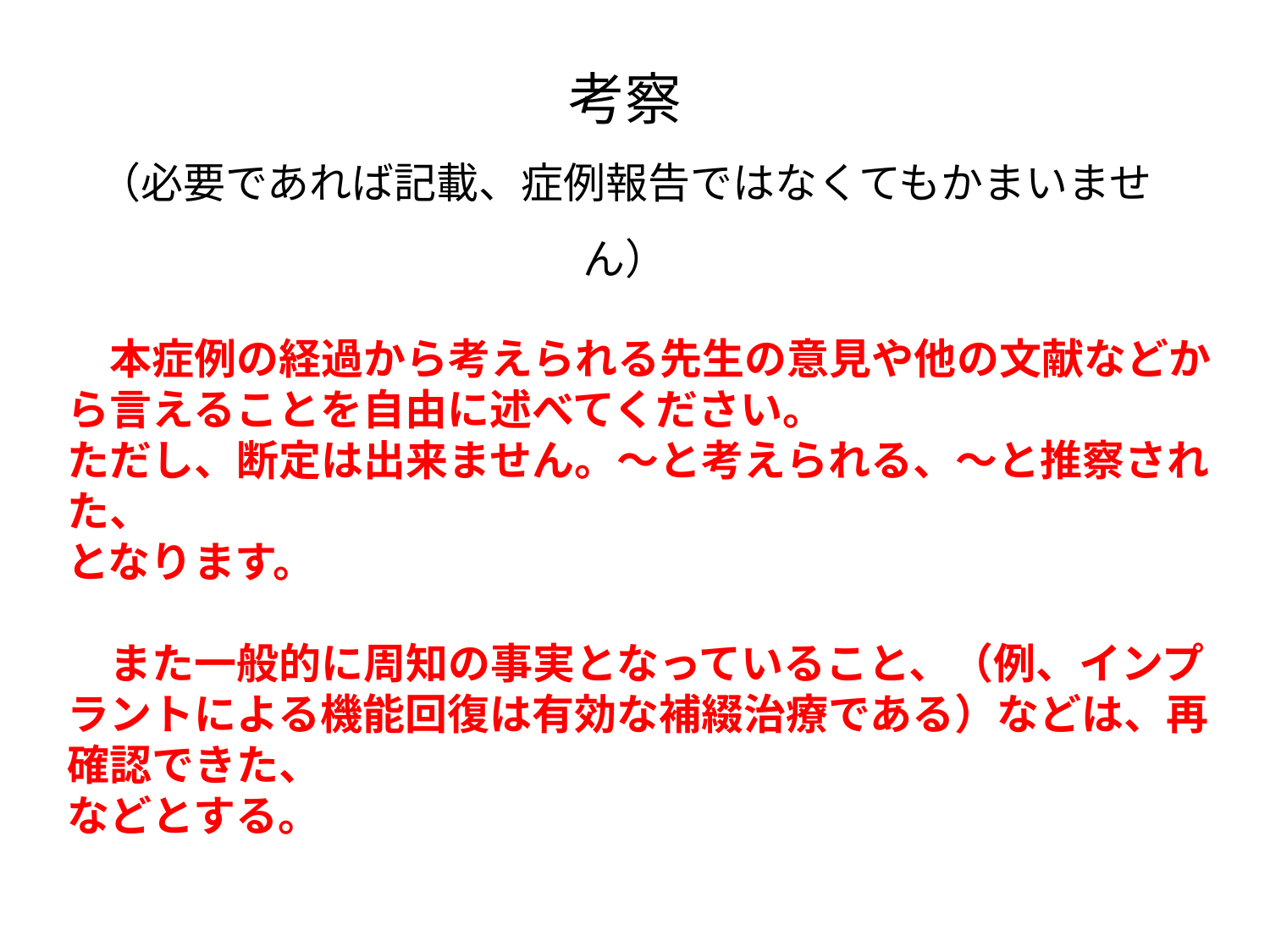

考察
（必要であれば記載、症例報告ではなくてもかまいません）
　本症例の経過から考えられる先生の意見や他の文献などから言えることを自由に述べてください。
ただし、断定は出来ません。～と考えられる、～と推察された、
となります。

　また一般的に周知の事実となっていること、（例、インプラントによる機能回復は有効な補綴治療である）などは、再確認できた、
などとする。